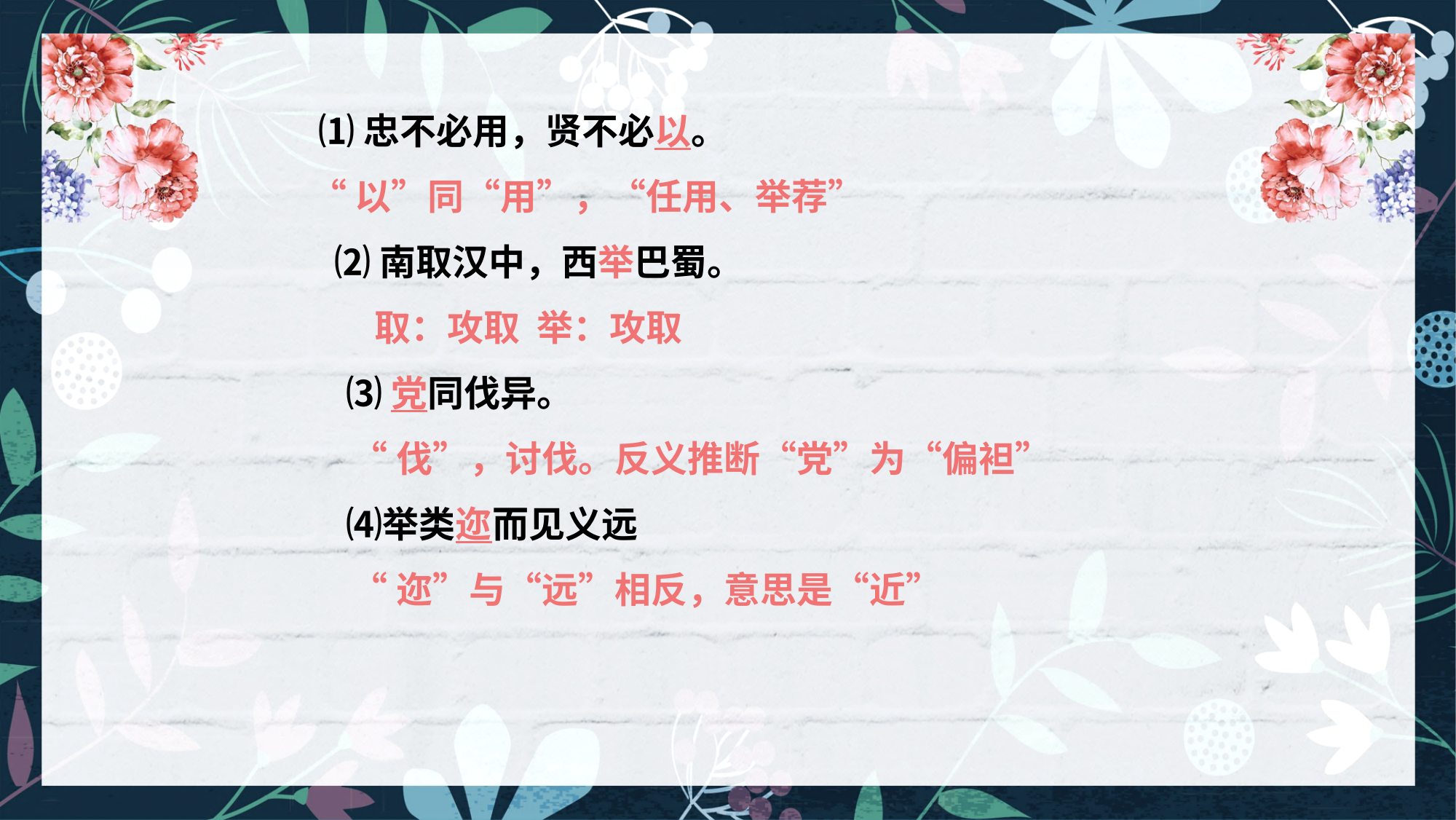

⑴忠不必用，贤不必以。
 “以”同“用”，“任用、举荐”
    ⑵南取汉中，西举巴蜀。
　　取：攻取  举：攻取
　 ⑶ 党同伐异。
      “伐”，讨伐。反义推断“党”为“偏袒”
　 ⑷举类迩而见义远
      “迩”与“远”相反，意思是“近”